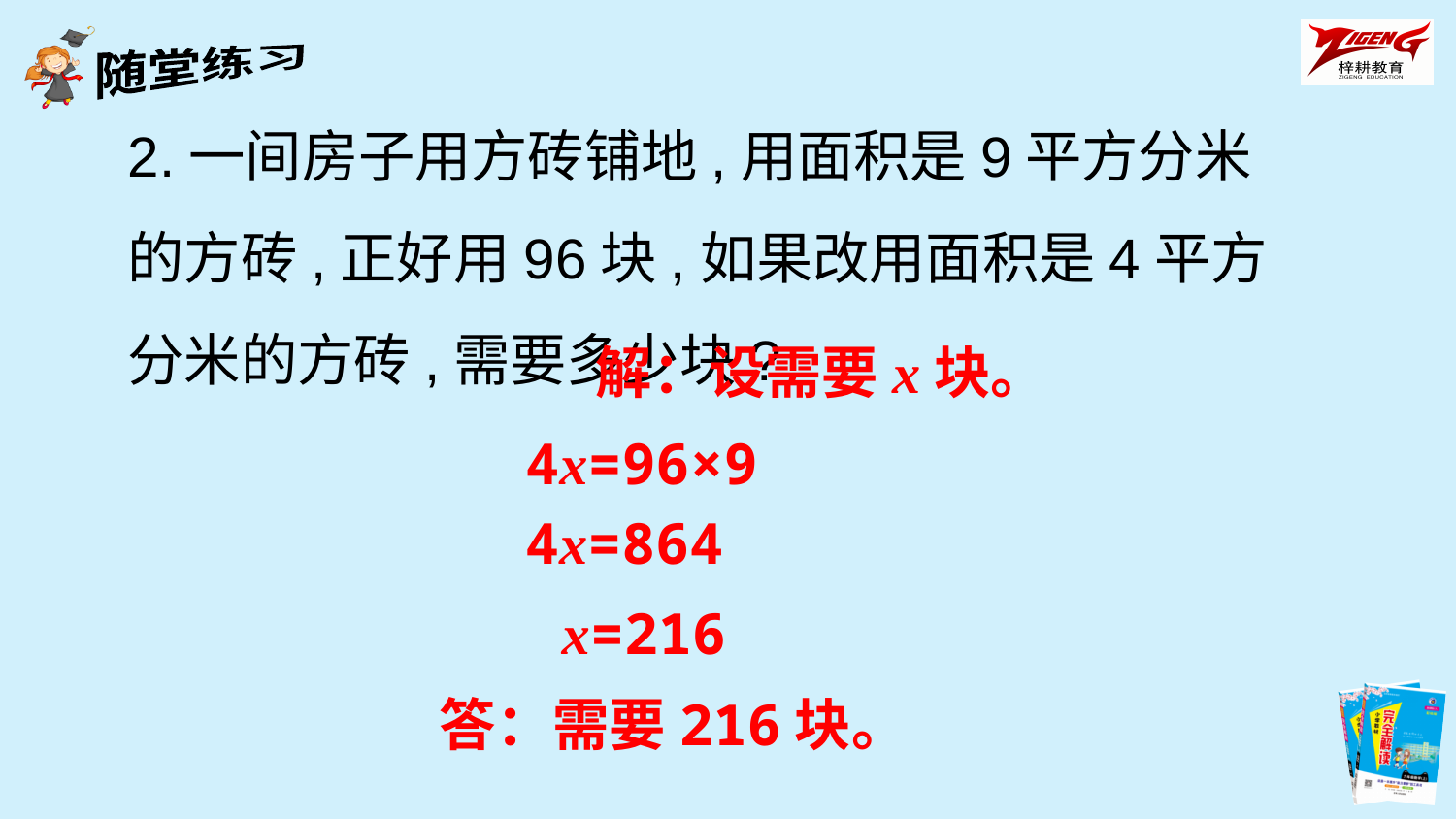

2.一间房子用方砖铺地,用面积是9平方分米的方砖,正好用96块,如果改用面积是4平方分米的方砖,需要多少块?
解：设需要x块。
4x=96×9
4x=864
x=216
答：需要216块。